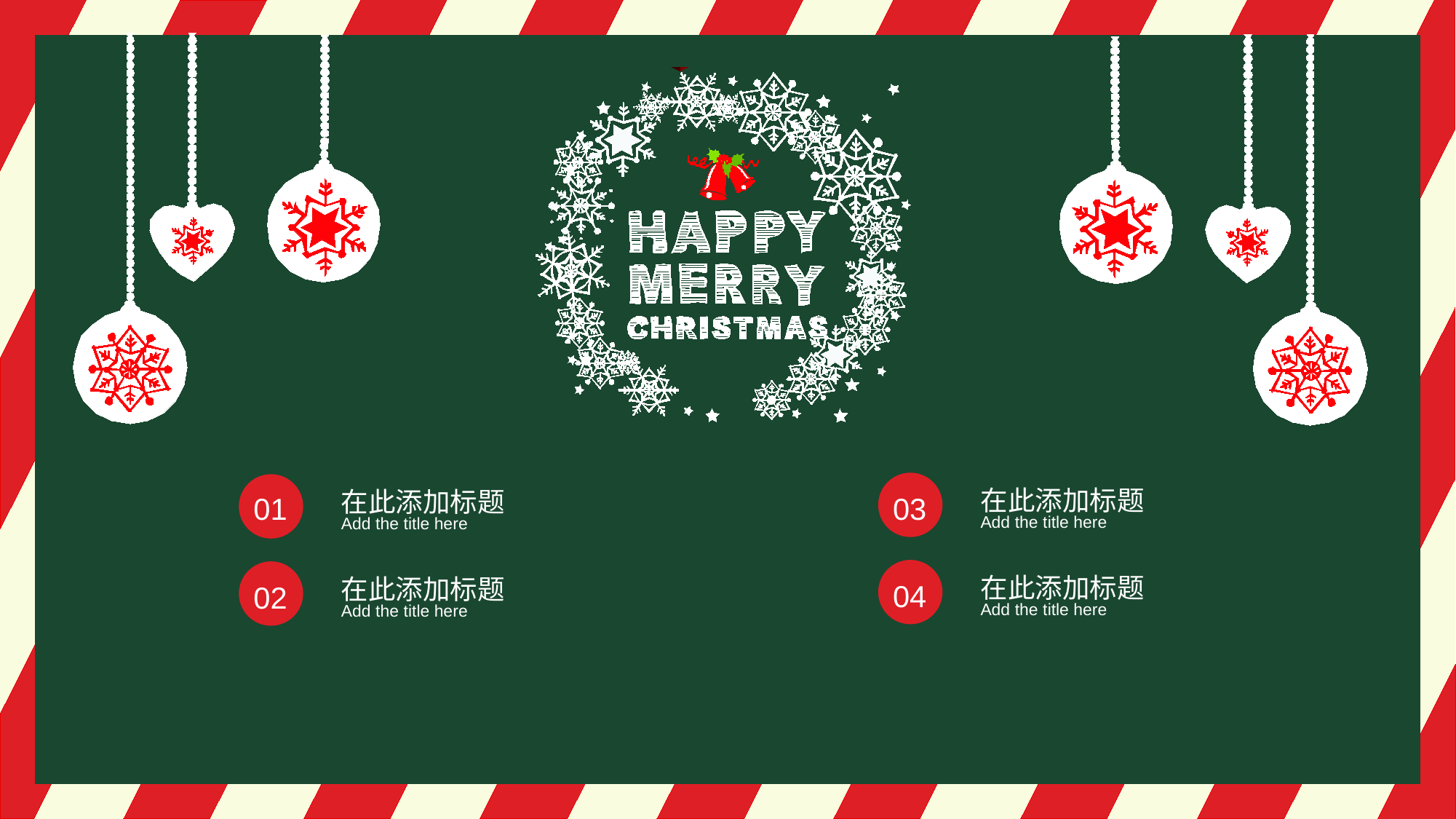

在此添加标题
Add the title here
在此添加标题
Add the title here
01
03

在此添加标题
Add the title here
在此添加标题
Add the title here
04
02